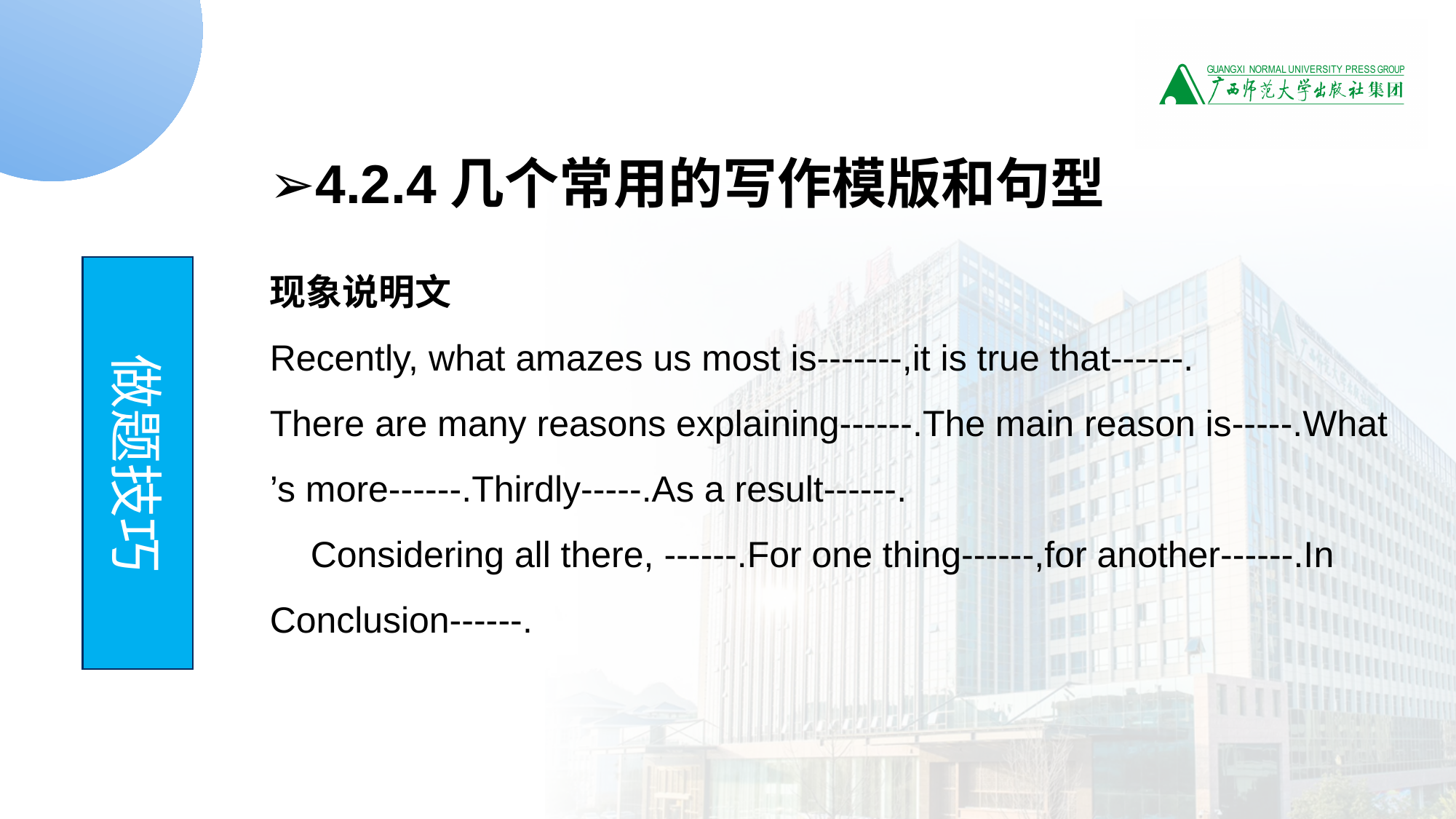

➢4.2.4几个常用的写作模版和句型

现象说明文
Recently, what amazes us most is-------,it is true that------.
There are many reasons explaining------.The main reason is-----.What ’s more------.Thirdly-----.As a result------.
    Considering all there, ------.For one thing------,for another------.In Conclusion------.
做题技巧